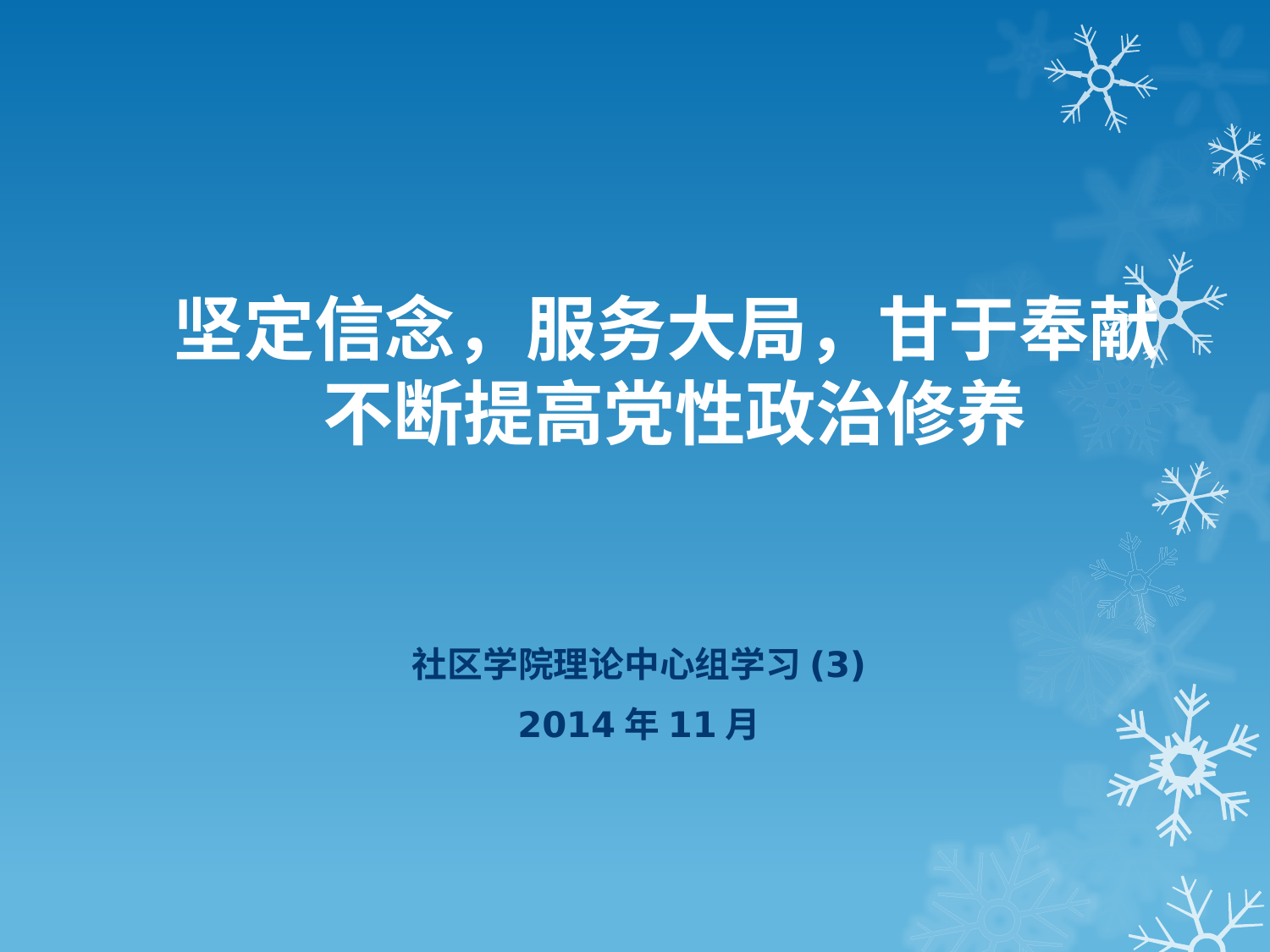

# 坚定信念，服务大局，甘于奉献 不断提高党性政治修养
社区学院理论中心组学习(3)
2014年11月